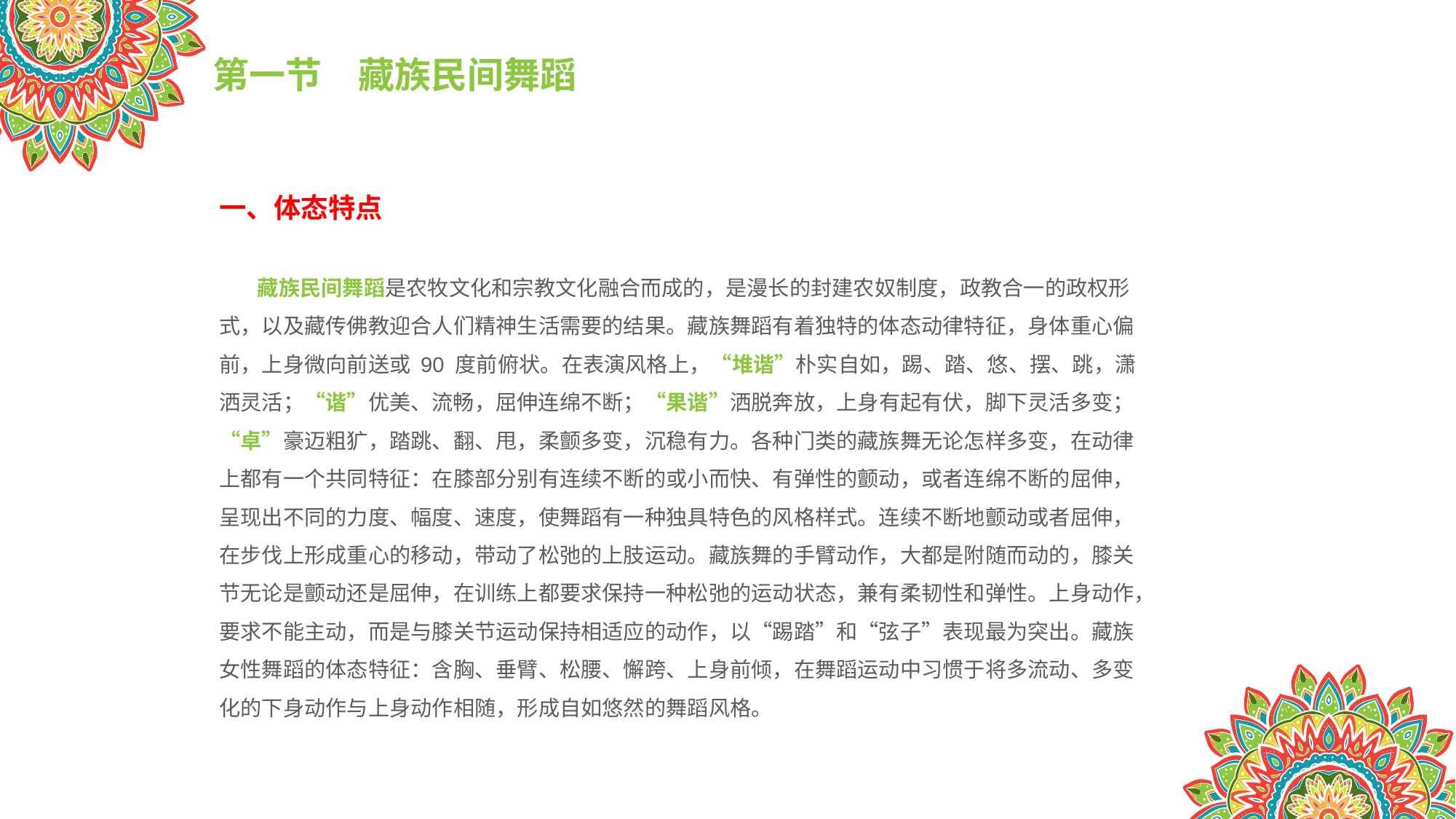

第一节　藏族民间舞蹈
一、体态特点

       藏族民间舞蹈是农牧文化和宗教文化融合而成的，是漫长的封建农奴制度，政教合一的政权形式，以及藏传佛教迎合人们精神生活需要的结果。藏族舞蹈有着独特的体态动律特征，身体重心偏前，上身微向前送或 90 度前俯状。在表演风格上，“堆谐”朴实自如，踢、踏、悠、摆、跳，潇洒灵活；“谐”优美、流畅，屈伸连绵不断；“果谐”洒脱奔放，上身有起有伏，脚下灵活多变；“卓”豪迈粗犷，踏跳、翻、甩，柔颤多变，沉稳有力。各种门类的藏族舞无论怎样多变，在动律上都有一个共同特征：在膝部分别有连续不断的或小而快、有弹性的颤动，或者连绵不断的屈伸，呈现出不同的力度、幅度、速度，使舞蹈有一种独具特色的风格样式。连续不断地颤动或者屈伸，在步伐上形成重心的移动，带动了松弛的上肢运动。藏族舞的手臂动作，大都是附随而动的，膝关节无论是颤动还是屈伸，在训练上都要求保持一种松弛的运动状态，兼有柔韧性和弹性。上身动作，要求不能主动，而是与膝关节运动保持相适应的动作，以“踢踏”和“弦子”表现最为突出。藏族女性舞蹈的体态特征：含胸、垂臂、松腰、懈跨、上身前倾，在舞蹈运动中习惯于将多流动、多变化的下身动作与上身动作相随，形成自如悠然的舞蹈风格。